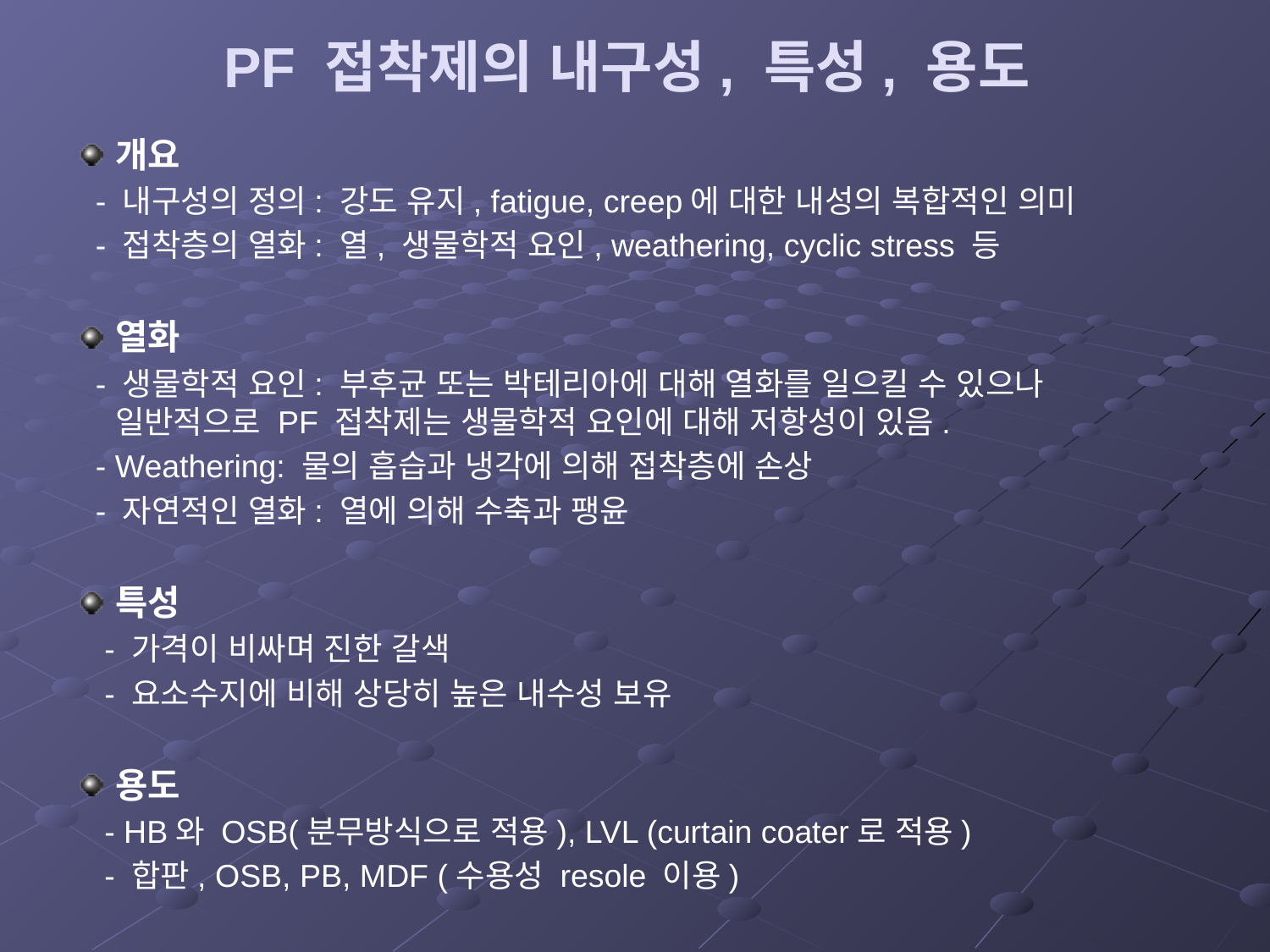

# PF 접착제의 내구성, 특성, 용도
개요
  - 내구성의 정의: 강도 유지, fatigue, creep에 대한 내성의 복합적인 의미
  - 접착층의 열화: 열, 생물학적 요인, weathering, cyclic stress 등

열화
  - 생물학적 요인: 부후균 또는 박테리아에 대해 열화를 일으킬 수 있으나 일반적으로 PF 접착제는 생물학적 요인에 대해 저항성이 있음.
  - Weathering: 물의 흡습과 냉각에 의해 접착층에 손상
  - 자연적인 열화: 열에 의해 수축과 팽윤

특성
   - 가격이 비싸며 진한 갈색
   - 요소수지에 비해 상당히 높은 내수성 보유

용도
   - HB와 OSB(분무방식으로 적용), LVL (curtain coater로 적용)
   - 합판, OSB, PB, MDF (수용성 resole 이용)